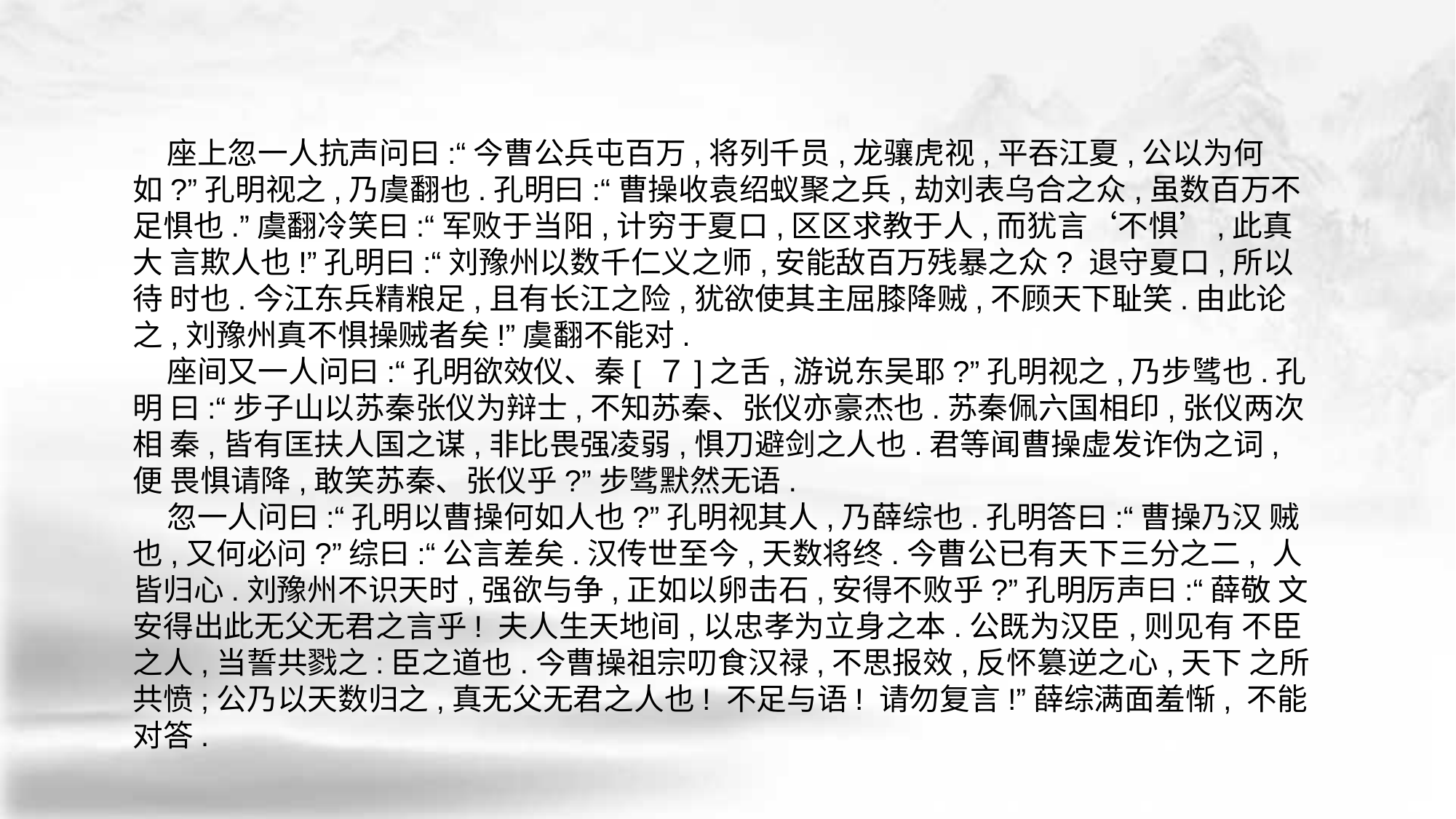

座上忽一人抗声问曰:“今曹公兵屯百万,将列千员,龙骧虎视,平吞江夏,公以为何 如?”孔明视之,乃虞翻也.孔明曰:“曹操收袁绍蚁聚之兵,劫刘表乌合之众,虽数百万不 足惧也.”虞翻冷笑曰:“军败于当阳,计穷于夏口,区区求教于人,而犹言‘不惧’,此真大 言欺人也!”孔明曰:“刘豫州以数千仁义之师,安能敌百万残暴之众? 退守夏口,所以待 时也.今江东兵精粮足,且有长江之险,犹欲使其主屈膝降贼,不顾天下耻笑.由此论 之,刘豫州真不惧操贼者矣!”虞翻不能对.
    座间又一人问曰:“孔明欲效仪、秦[ ７]之舌,游说东吴耶?”孔明视之,乃步骘也.孔明 曰:“步子山以苏秦张仪为辩士,不知苏秦、张仪亦豪杰也.苏秦佩六国相印,张仪两次相 秦,皆有匡扶人国之谋,非比畏强凌弱,惧刀避剑之人也.君等闻曹操虚发诈伪之词,便 畏惧请降,敢笑苏秦、张仪乎?”步骘默然无语.
    忽一人问曰:“孔明以曹操何如人也?”孔明视其人,乃薛综也.孔明答曰:“曹操乃汉 贼也,又何必问?”综曰:“公言差矣.汉传世至今,天数将终.今曹公已有天下三分之二, 人皆归心.刘豫州不识天时,强欲与争,正如以卵击石,安得不败乎?”孔明厉声曰:“薛敬 文安得出此无父无君之言乎! 夫人生天地间,以忠孝为立身之本.公既为汉臣,则见有 不臣之人,当誓共戮之:臣之道也.今曹操祖宗叨食汉禄,不思报效,反怀篡逆之心,天下 之所共愤;公乃以天数归之,真无父无君之人也! 不足与语! 请勿复言!”薛综满面羞惭, 不能对答.